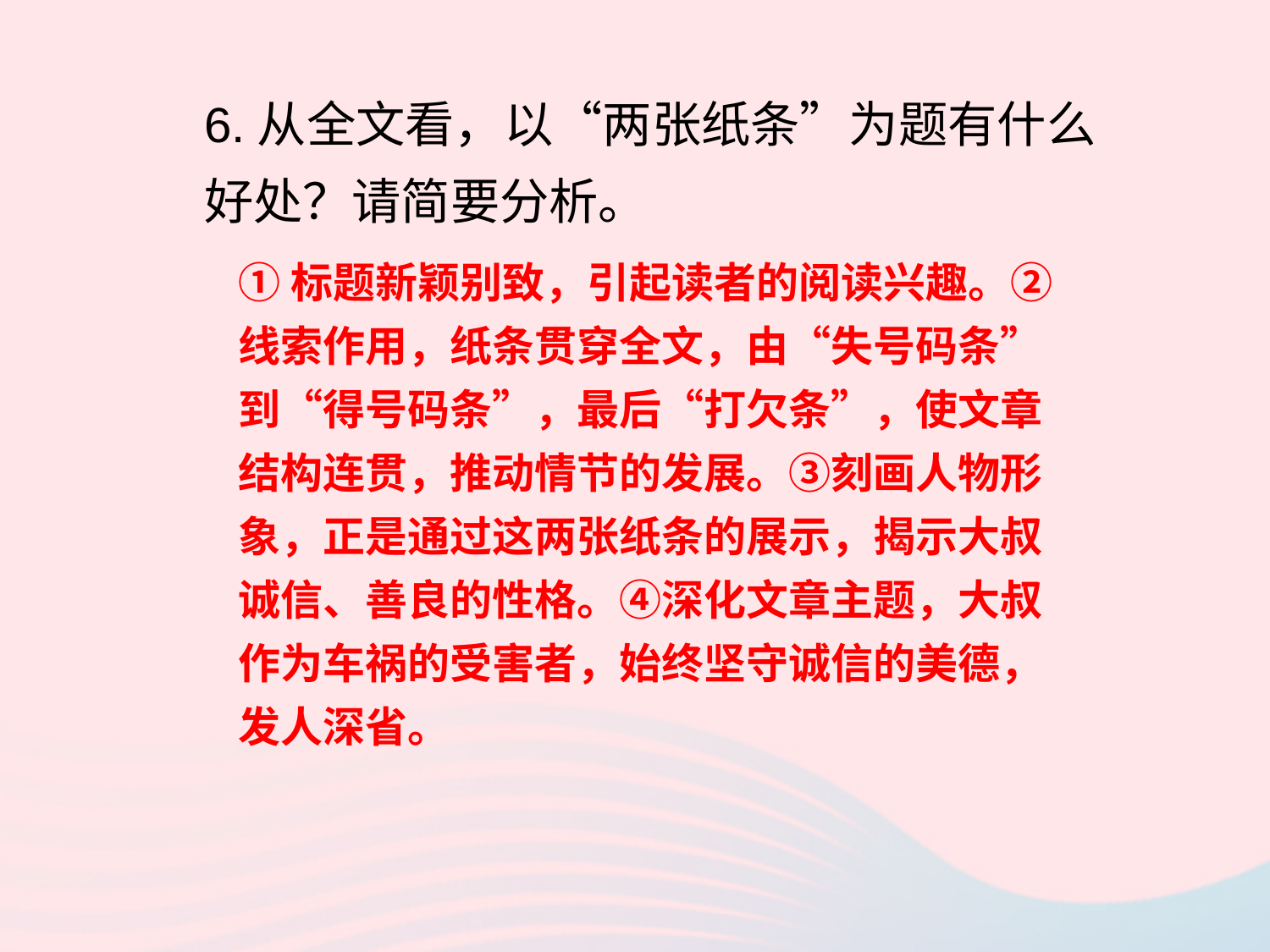

6.从全文看，以“两张纸条”为题有什么好处？请简要分析。
①标题新颖别致，引起读者的阅读兴趣。②线索作用，纸条贯穿全文，由“失号码条”到“得号码条”，最后“打欠条”，使文章结构连贯，推动情节的发展。③刻画人物形象，正是通过这两张纸条的展示，揭示大叔诚信、善良的性格。④深化文章主题，大叔作为车祸的受害者，始终坚守诚信的美德，发人深省。